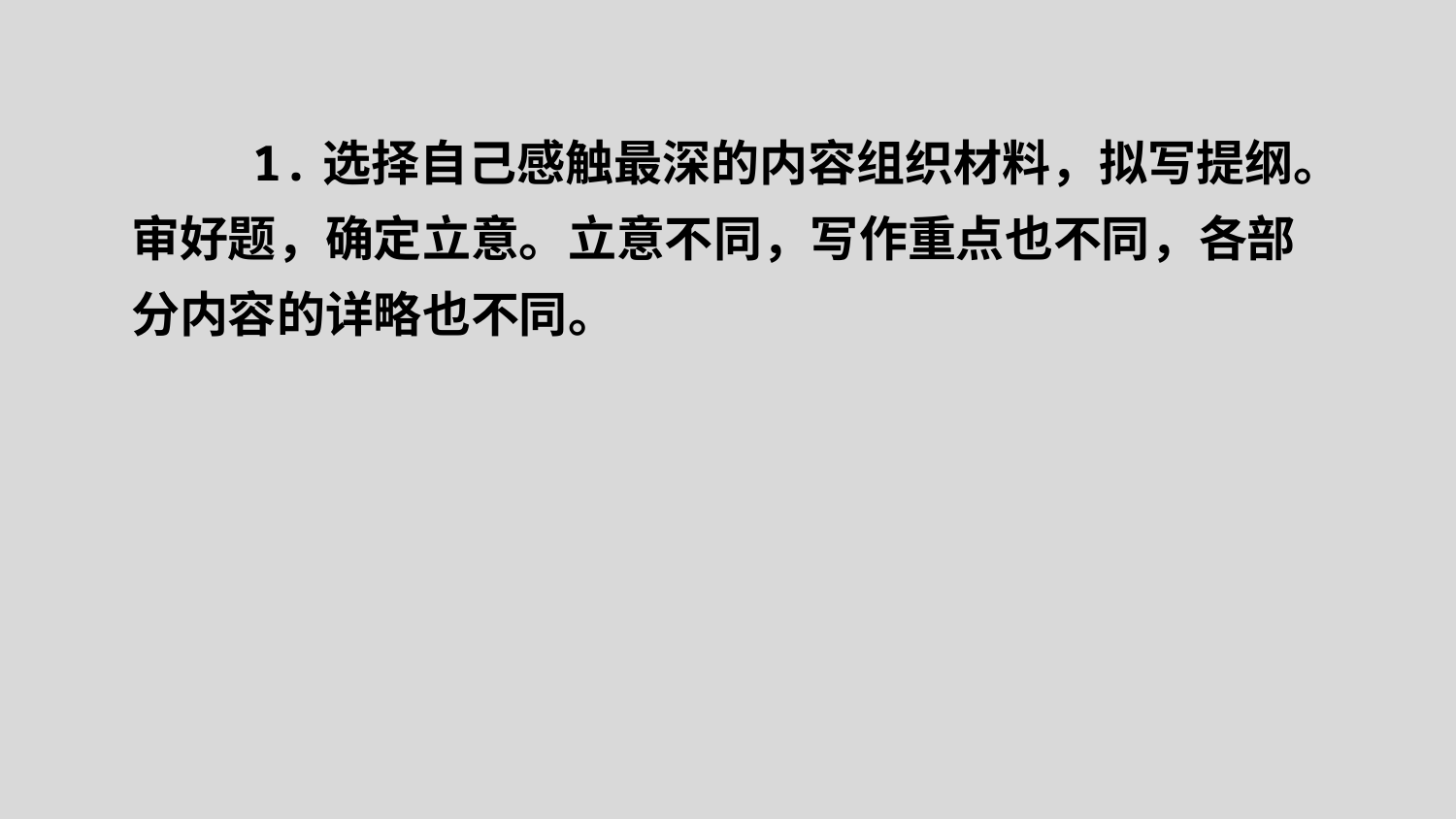

1.选择自己感触最深的内容组织材料，拟写提纲。审好题，确定立意。立意不同，写作重点也不同，各部分内容的详略也不同。